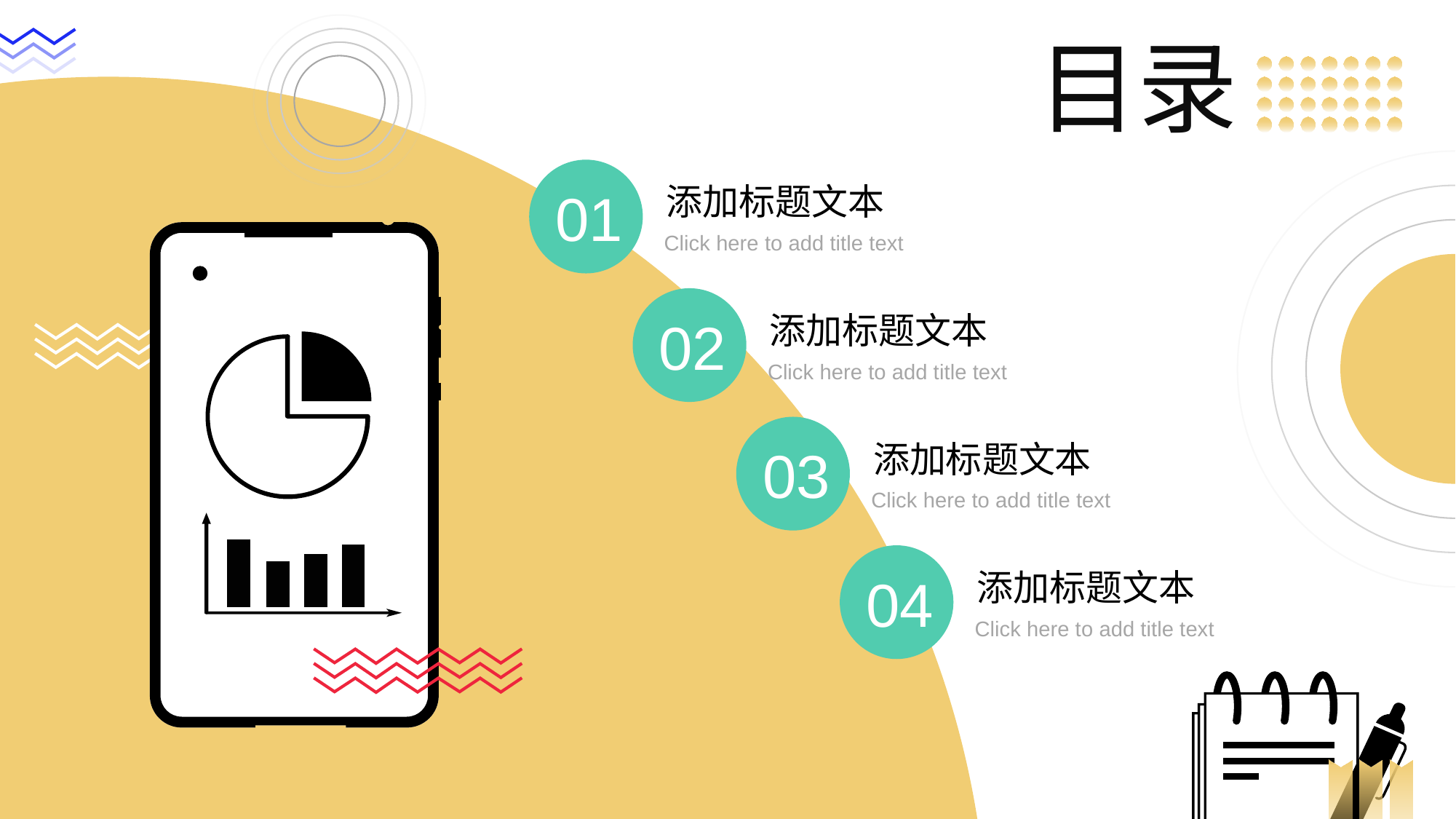

5 1PP T模板网   www.5 1 pptmoban.com

目录

添加标题文本
01
Click here to add title text

添加标题文本
02
Click here to add title text

添加标题文本
03
Click here to add title text

添加标题文本
04
Click here to add title text